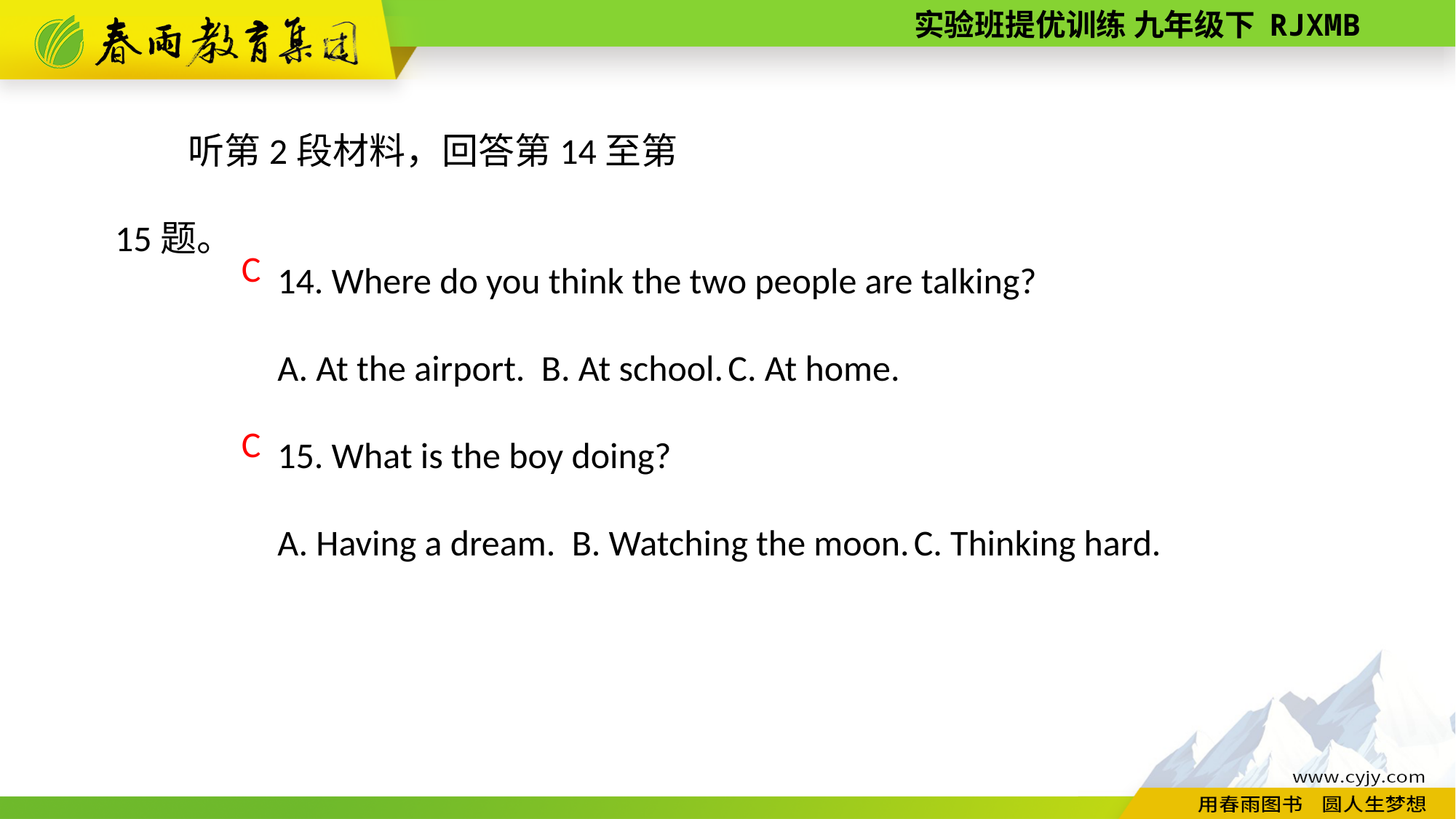

听第2段材料，回答第14至第15题。
14. Where do you think the two people are talking?
A. At the airport.  B. At school. C. At home.
15. What is the boy doing?
A. Having a dream.  B. Watching the moon. C. Thinking hard.
C
C